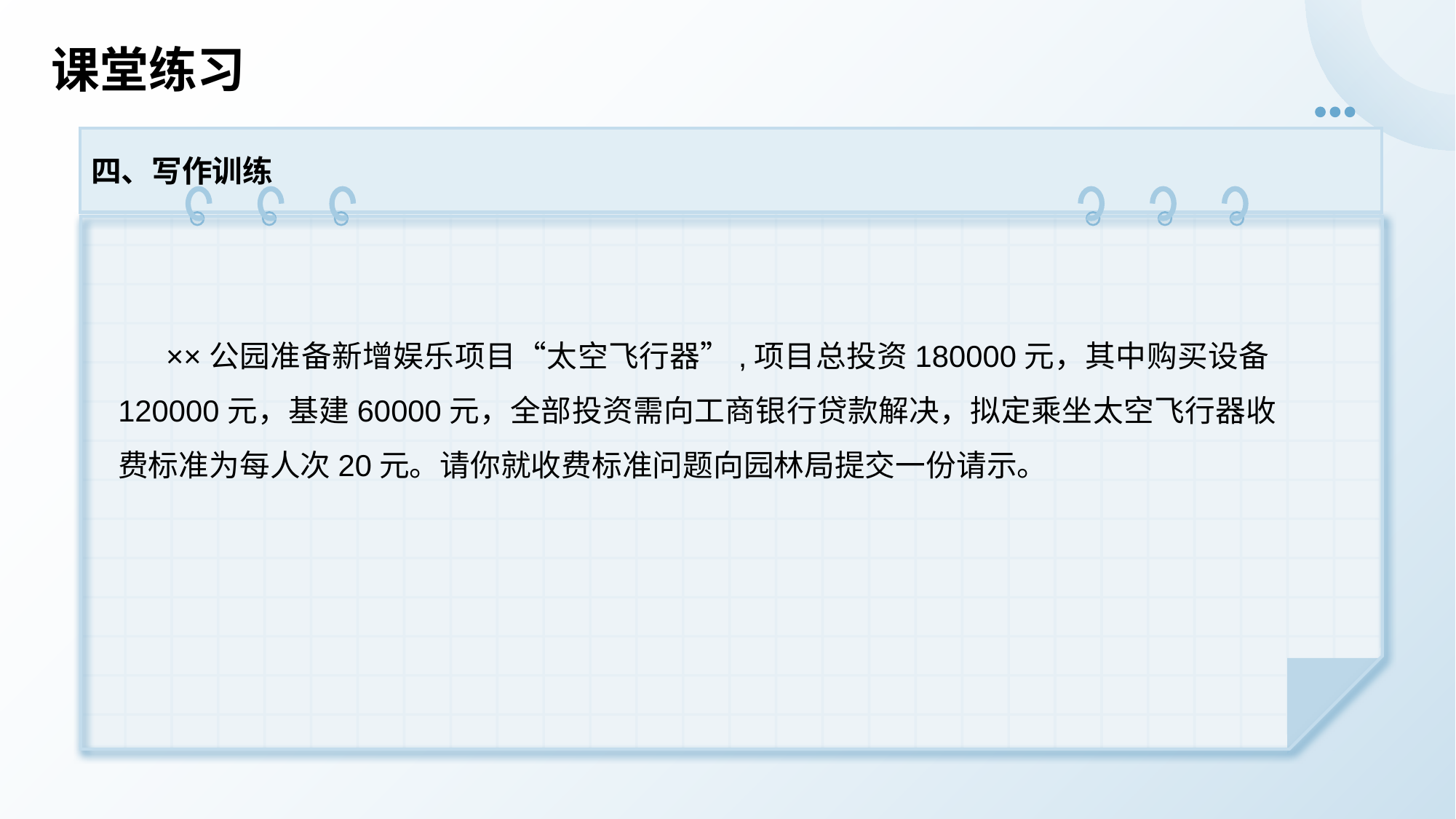

# 课堂练习
四、写作训练

      ××公园准备新增娱乐项目“太空飞行器”,项目总投资180000元，其中购买设备120000元，基建60000元，全部投资需向工商银行贷款解决，拟定乘坐太空飞行器收费标准为每人次20元。请你就收费标准问题向园林局提交一份请示。